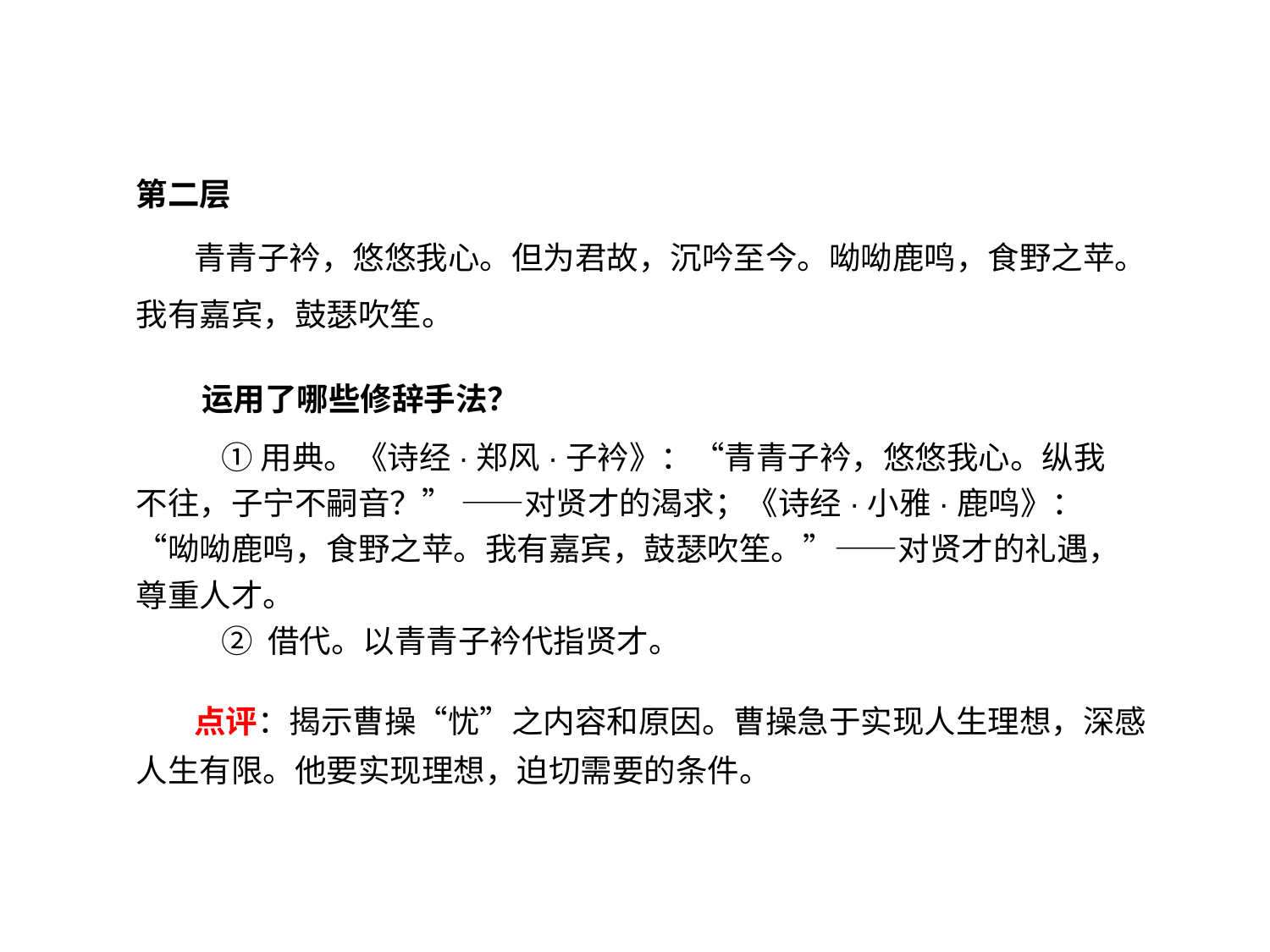

第二层
       青青子衿，悠悠我心。但为君故，沉吟至今。呦呦鹿鸣，食野之苹。我有嘉宾，鼓瑟吹笙。
运用了哪些修辞手法？
①用典。《诗经·郑风·子衿》：“青青子衿，悠悠我心。纵我不往，子宁不嗣音？” ——对贤才的渴求；《诗经·小雅·鹿鸣》：“呦呦鹿鸣，食野之苹。我有嘉宾，鼓瑟吹笙。”——对贤才的礼遇，尊重人才。
② 借代。以青青子衿代指贤才。
       点评：揭示曹操“忧”之内容和原因。曹操急于实现人生理想，深感人生有限。他要实现理想，迫切需要的条件。